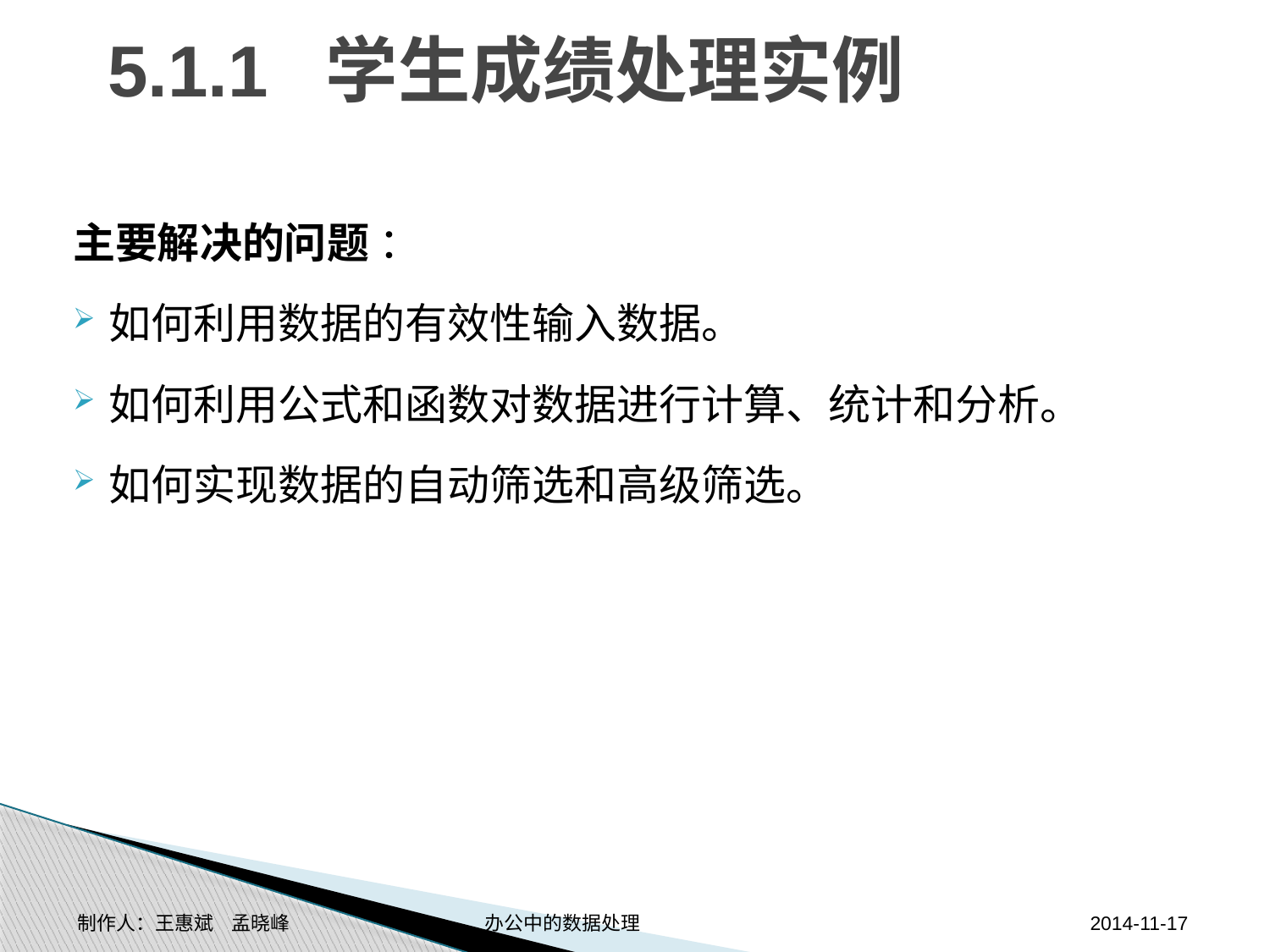

# 5.1.1  学生成绩处理实例

主要解决的问题 ：
如何利用数据的有效性输入数据。
如何利用公式和函数对数据进行计算、统计和分析。
如何实现数据的自动筛选和高级筛选。
制作人：王惠斌    孟晓峰                                            办公中的数据处理
2014-11-17